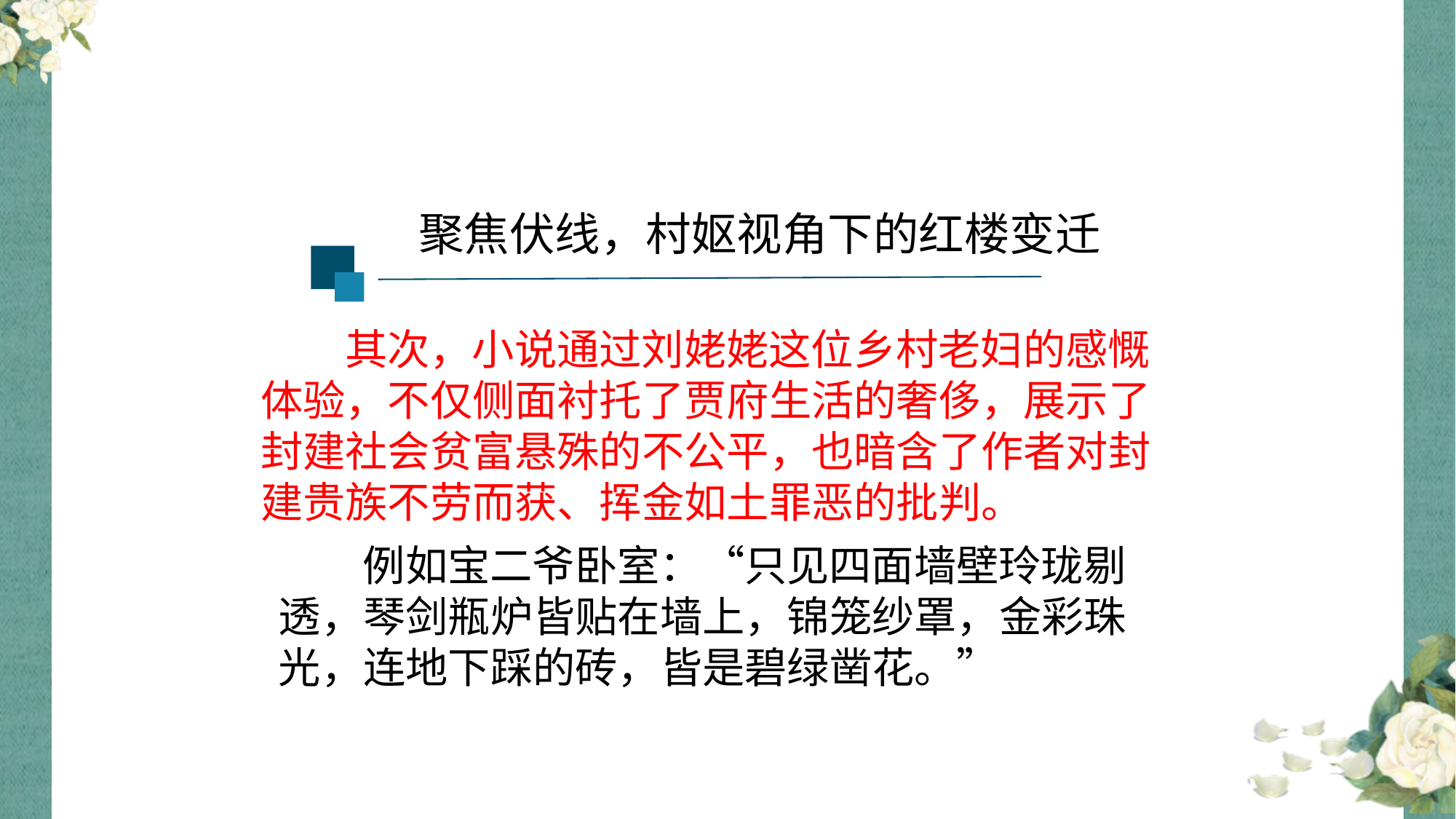

聚焦伏线，村妪视角下的红楼变迁

    其次，小说通过刘姥姥这位乡村老妇的感慨体验，不仅侧面衬托了贾府生活的奢侈，展示了封建社会贫富悬殊的不公平，也暗含了作者对封建贵族不劳而获、挥金如土罪恶的批判。
    例如宝二爷卧室：“只见四面墙壁玲珑剔透，琴剑瓶炉皆贴在墙上，锦笼纱罩，金彩珠光，连地下踩的砖，皆是碧绿凿花。”